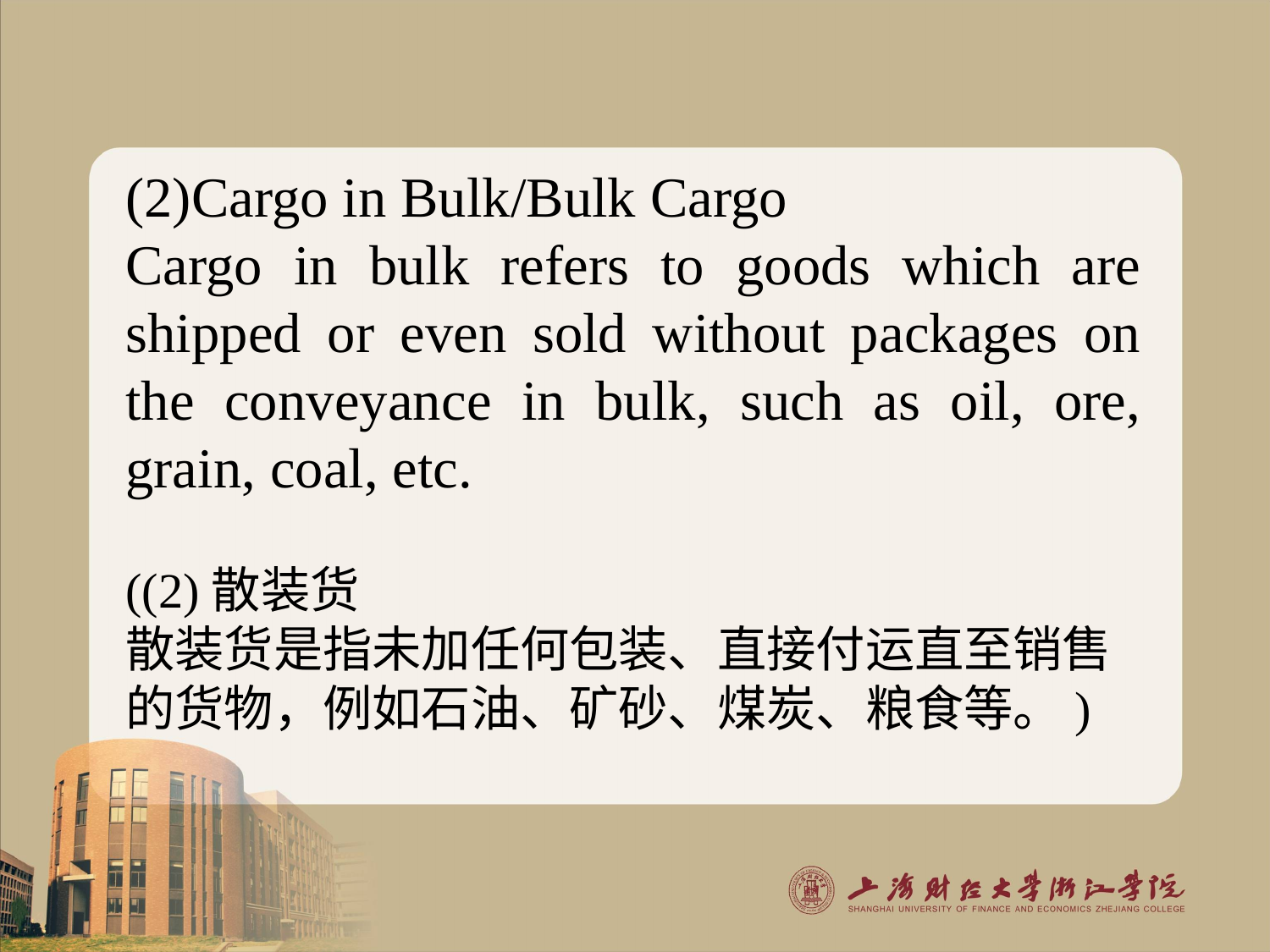

(2)Cargo in Bulk/Bulk Cargo
Cargo in bulk refers to goods which are shipped or even sold without packages on the conveyance in bulk, such as oil, ore, grain, coal, etc.

((2)散装货
散装货是指未加任何包装、直接付运直至销售的货物，例如石油、矿砂、煤炭、粮食等。)